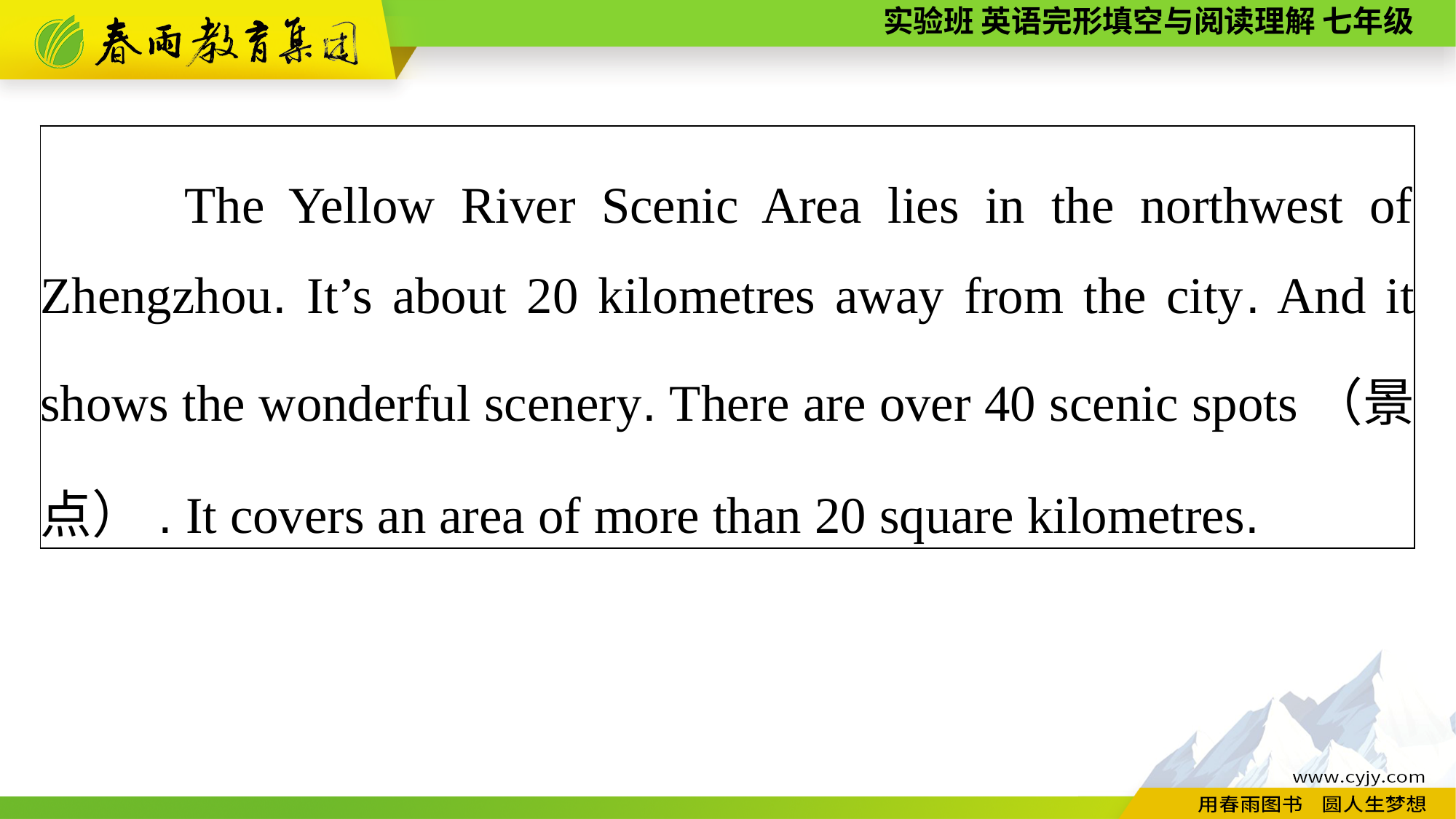

| The Yellow River Scenic Area lies in the northwest of Zhengzhou. It’s about 20 kilometres away from the city. And it shows the wonderful scenery. There are over 40 scenic spots（景点）. It covers an area of more than 20 square kilometres. |
| --- |